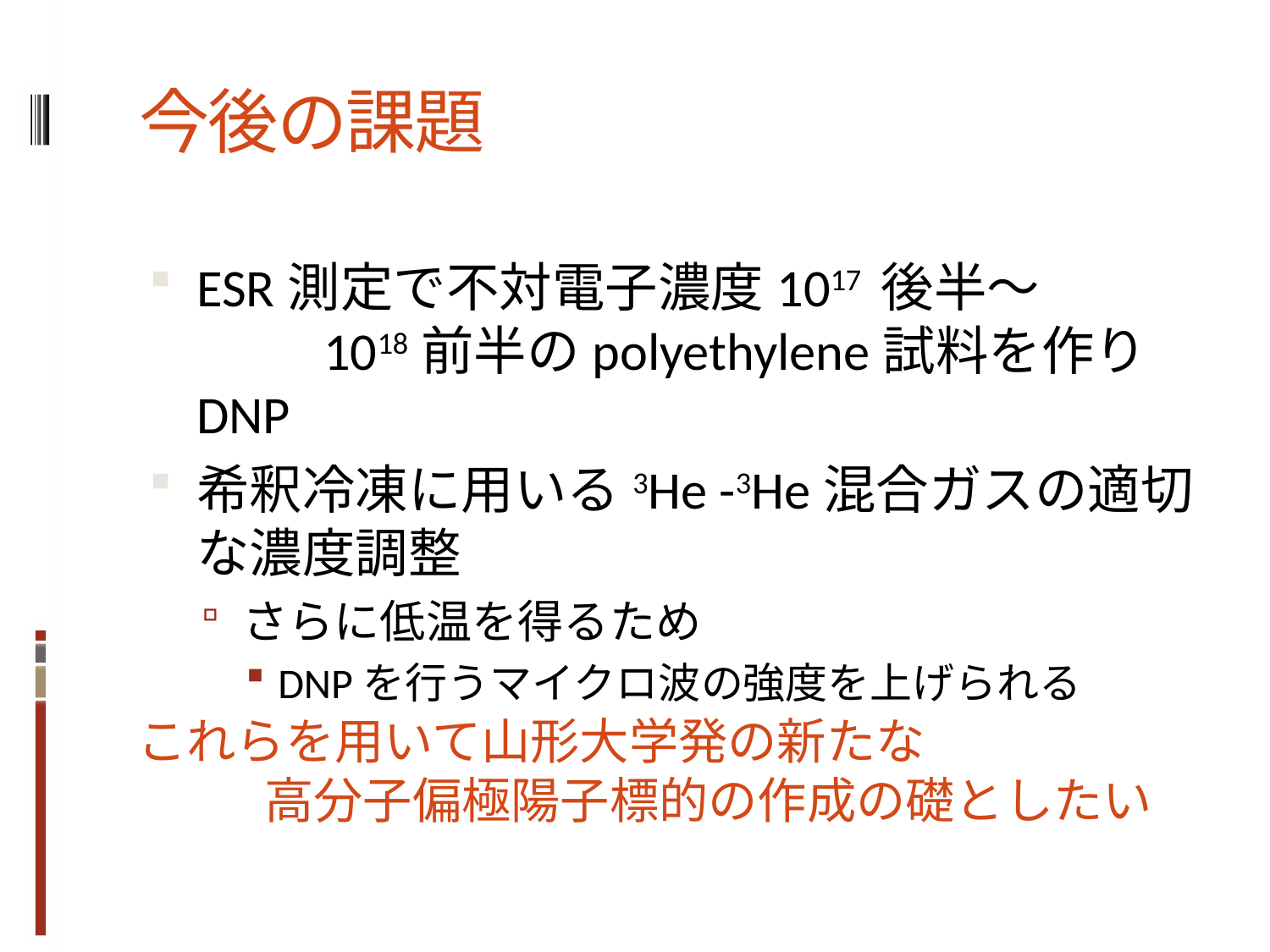

# 今後の課題
ESR測定で不対電子濃度1017 後半～		1018前半のpolyethylene試料を作りDNP
希釈冷凍に用いる3He -3He混合ガスの適切な濃度調整
さらに低温を得るため
DNPを行うマイクロ波の強度を上げられる
これらを用いて山形大学発の新たな
	高分子偏極陽子標的の作成の礎としたい